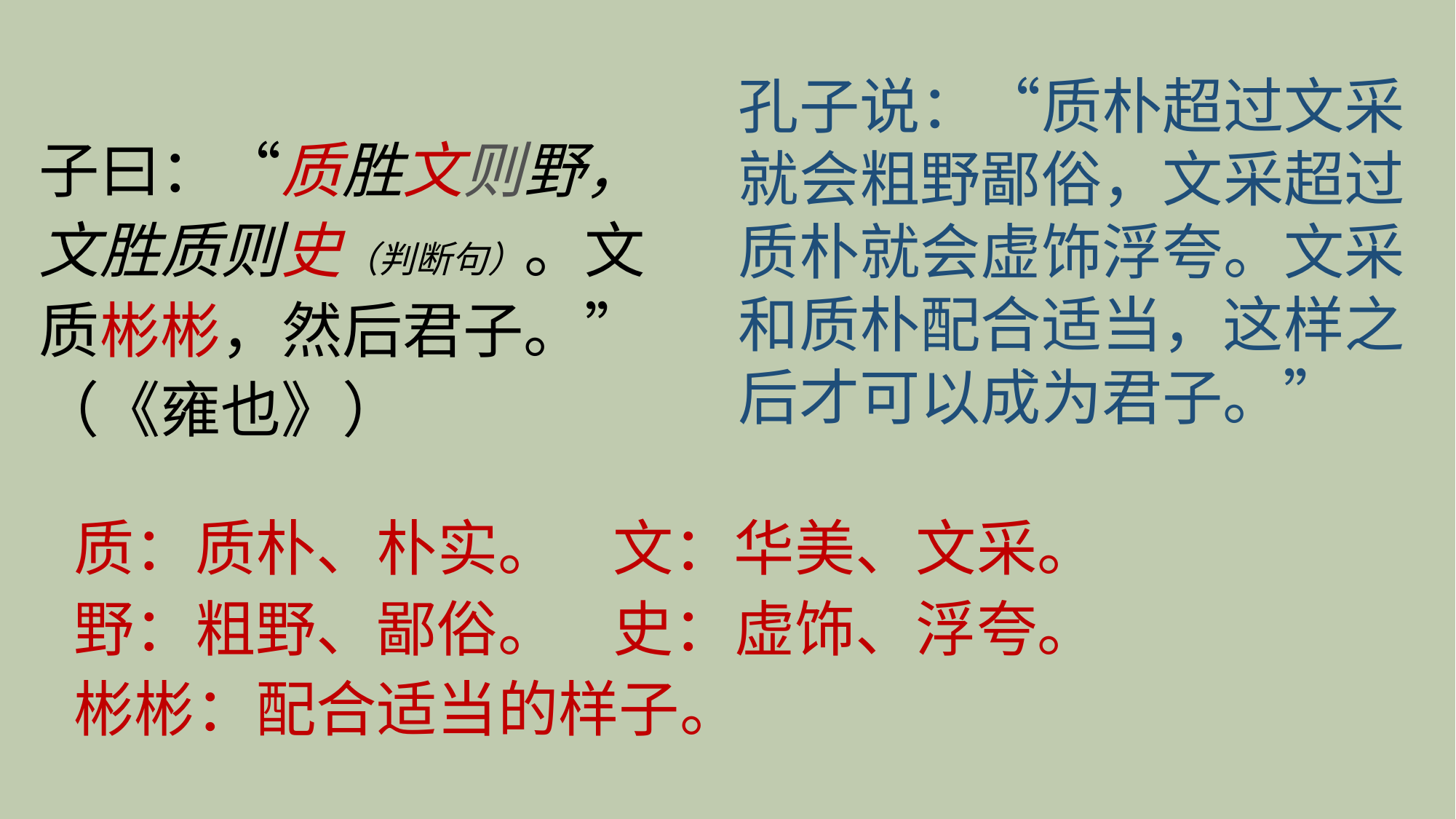

孔子说：“质朴超过文采就会粗野鄙俗，文采超过质朴就会虚饰浮夸。文采和质朴配合适当，这样之后才可以成为君子。”
子曰：“质胜文则野，文胜质则史（判断句）。文质彬彬，然后君子。”（《雍也》）

质：质朴、朴实。    文：华美、文采。
野：粗野、鄙俗。    史：虚饰、浮夸。
彬彬：配合适当的样子。